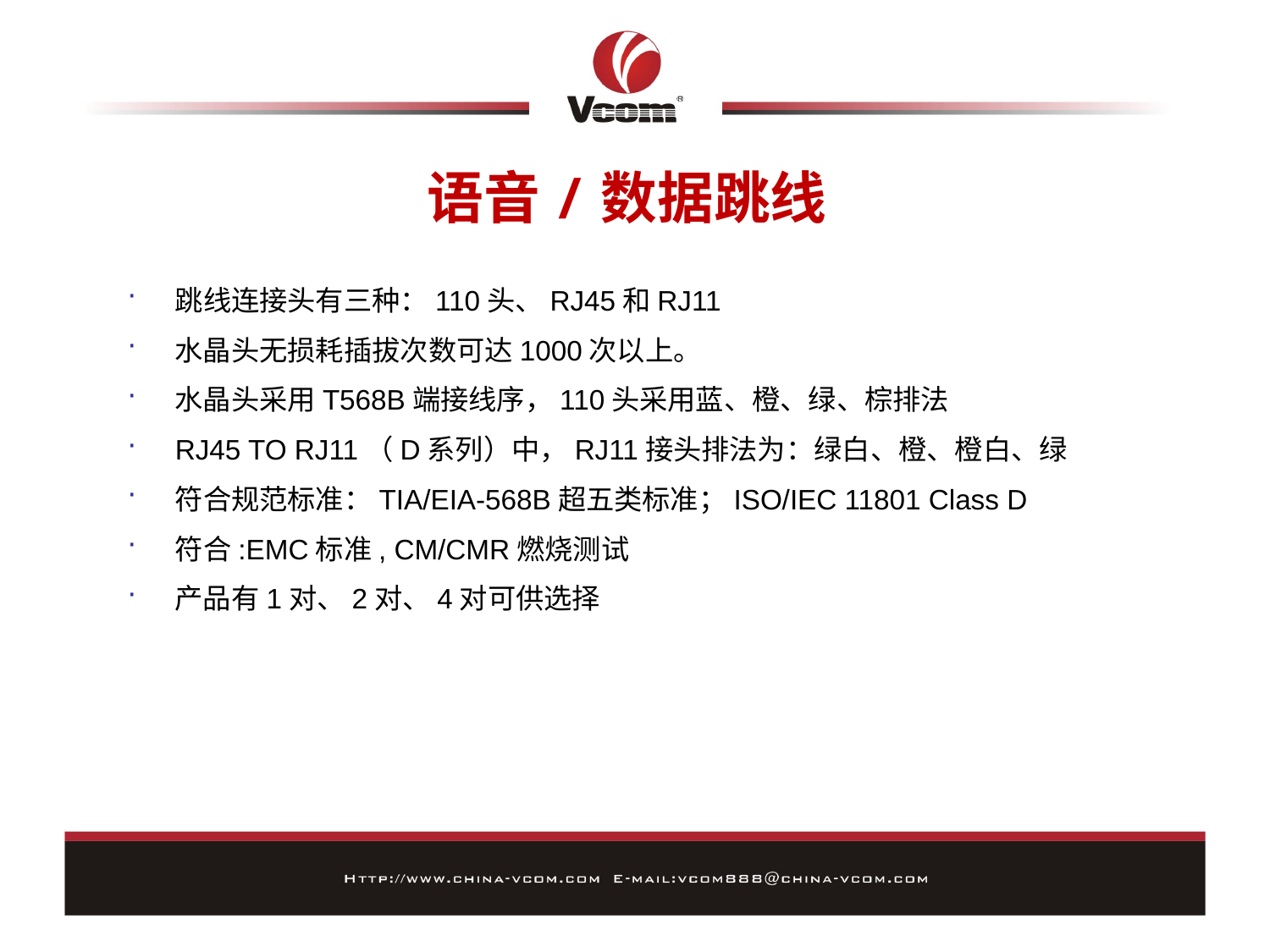

# 语音/数据跳线
跳线连接头有三种：110头、RJ45和RJ11
水晶头无损耗插拔次数可达1000次以上。
水晶头采用T568B端接线序，110头采用蓝、橙、绿、棕排法
RJ45 TO RJ11（D系列）中，RJ11接头排法为：绿白、橙、橙白、绿
符合规范标准：TIA/EIA-568B超五类标准；ISO/IEC 11801 Class D
符合:EMC标准, CM/CMR燃烧测试
产品有1对、2对、4对可供选择